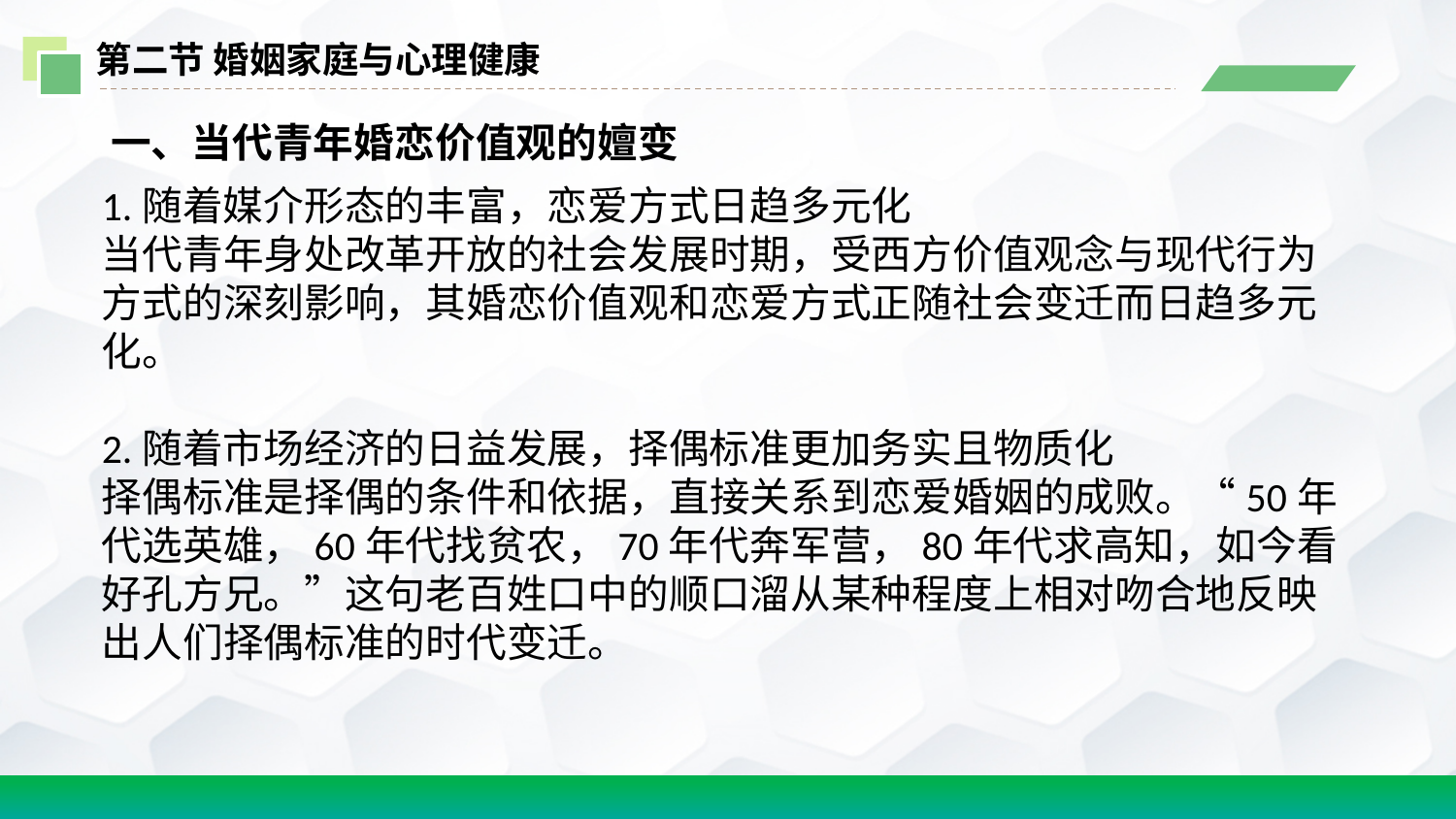

第二节 婚姻家庭与心理健康
 一、当代青年婚恋价值观的嬗变
1.随着媒介形态的丰富，恋爱方式日趋多元化
当代青年身处改革开放的社会发展时期，受西方价值观念与现代行为方式的深刻影响，其婚恋价值观和恋爱方式正随社会变迁而日趋多元化。

2.随着市场经济的日益发展，择偶标准更加务实且物质化
择偶标准是择偶的条件和依据，直接关系到恋爱婚姻的成败。“50年代选英雄，60年代找贫农，70年代奔军营，80年代求高知，如今看好孔方兄。”这句老百姓口中的顺口溜从某种程度上相对吻合地反映出人们择偶标准的时代变迁。